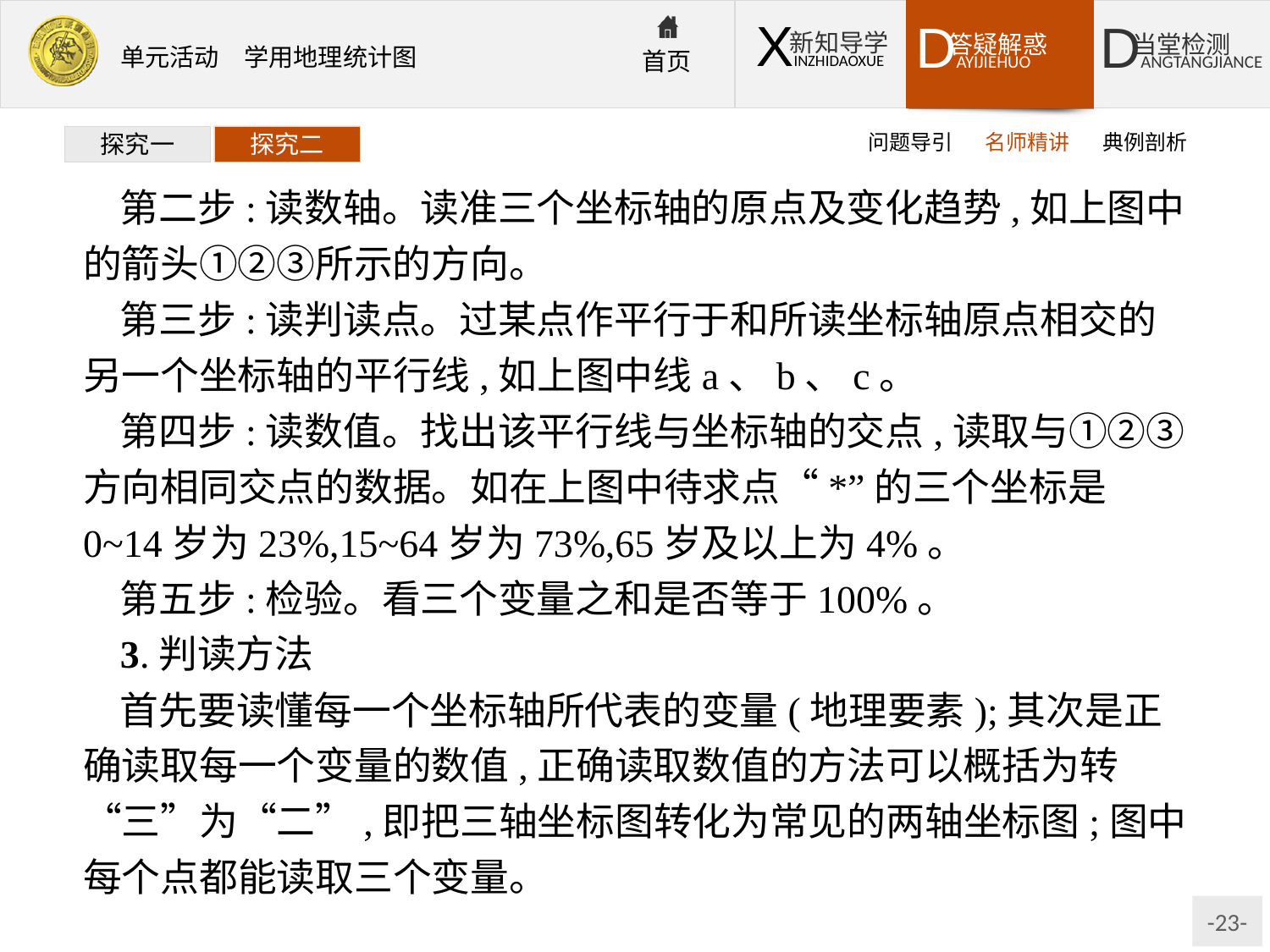

问题导引
名师精讲
典例剖析
探究一
探究二
第二步:读数轴。读准三个坐标轴的原点及变化趋势,如上图中的箭头①②③所示的方向。
第三步:读判读点。过某点作平行于和所读坐标轴原点相交的另一个坐标轴的平行线,如上图中线a、b、c。
第四步:读数值。找出该平行线与坐标轴的交点,读取与①②③方向相同交点的数据。如在上图中待求点“*”的三个坐标是0~14岁为23%,15~64岁为73%,65岁及以上为4%。
第五步:检验。看三个变量之和是否等于100%。
3.判读方法
首先要读懂每一个坐标轴所代表的变量(地理要素);其次是正确读取每一个变量的数值,正确读取数值的方法可以概括为转“三”为“二”,即把三轴坐标图转化为常见的两轴坐标图;图中每个点都能读取三个变量。